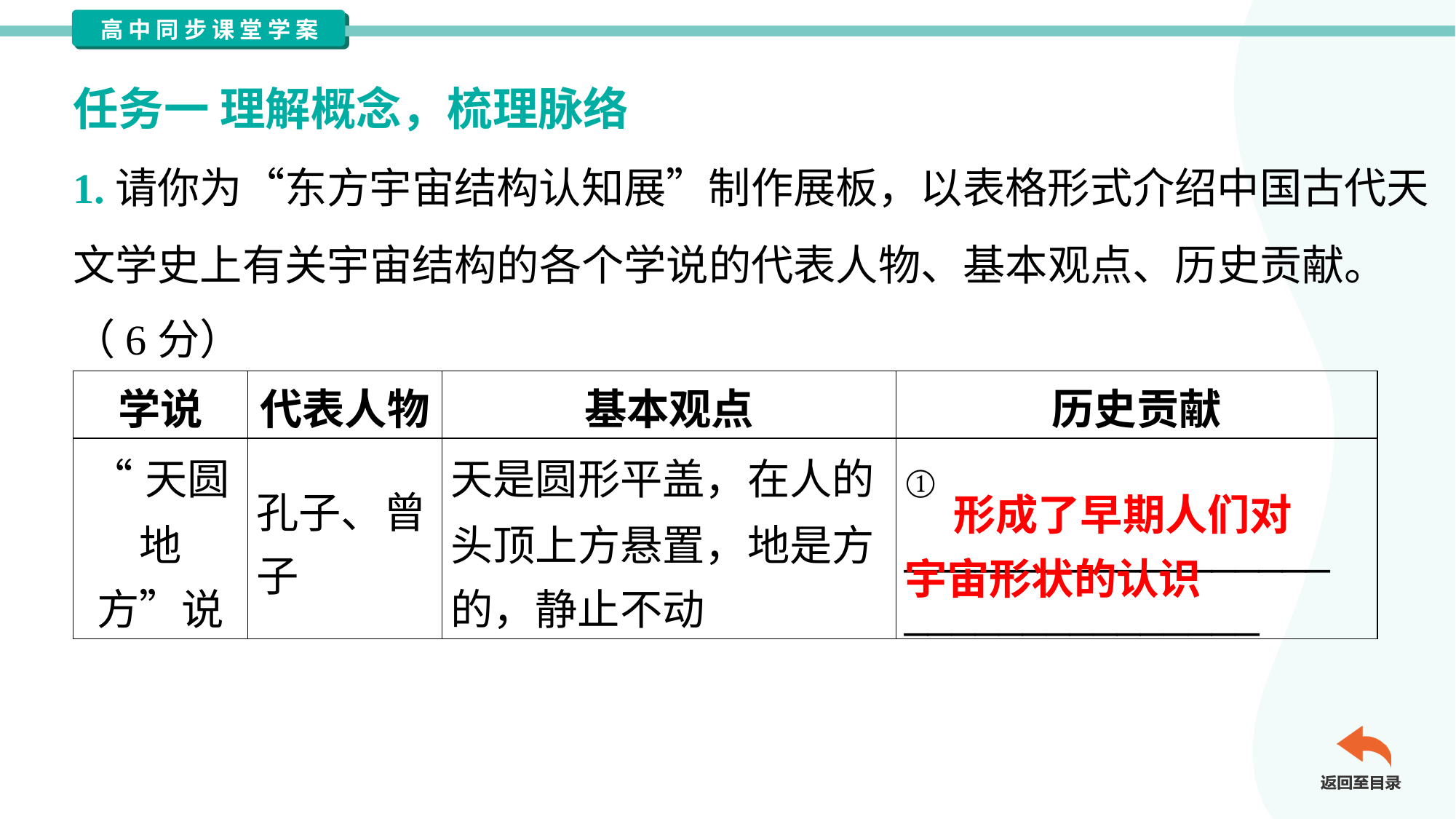

任务一 理解概念，梳理脉络
1.请你为“东方宇宙结构认知展”制作展板，以表格形式介绍中国古代天
文学史上有关宇宙结构的各个学说的代表人物、基本观点、历史贡献。
（6分）
| 学说 | 代表人物 | 基本观点 | 历史贡献 |
| --- | --- | --- | --- |
| “天圆地 方”说 | 孔子、曾 子 | 天是圆形平盖，在人的 头顶上方悬置，地是方 的，静止不动 | ① \_\_\_\_\_\_\_\_\_\_\_\_\_\_\_\_\_\_ \_\_\_\_\_\_\_\_\_\_\_\_\_\_\_ |
    形成了早期人们对
宇宙形状的认识